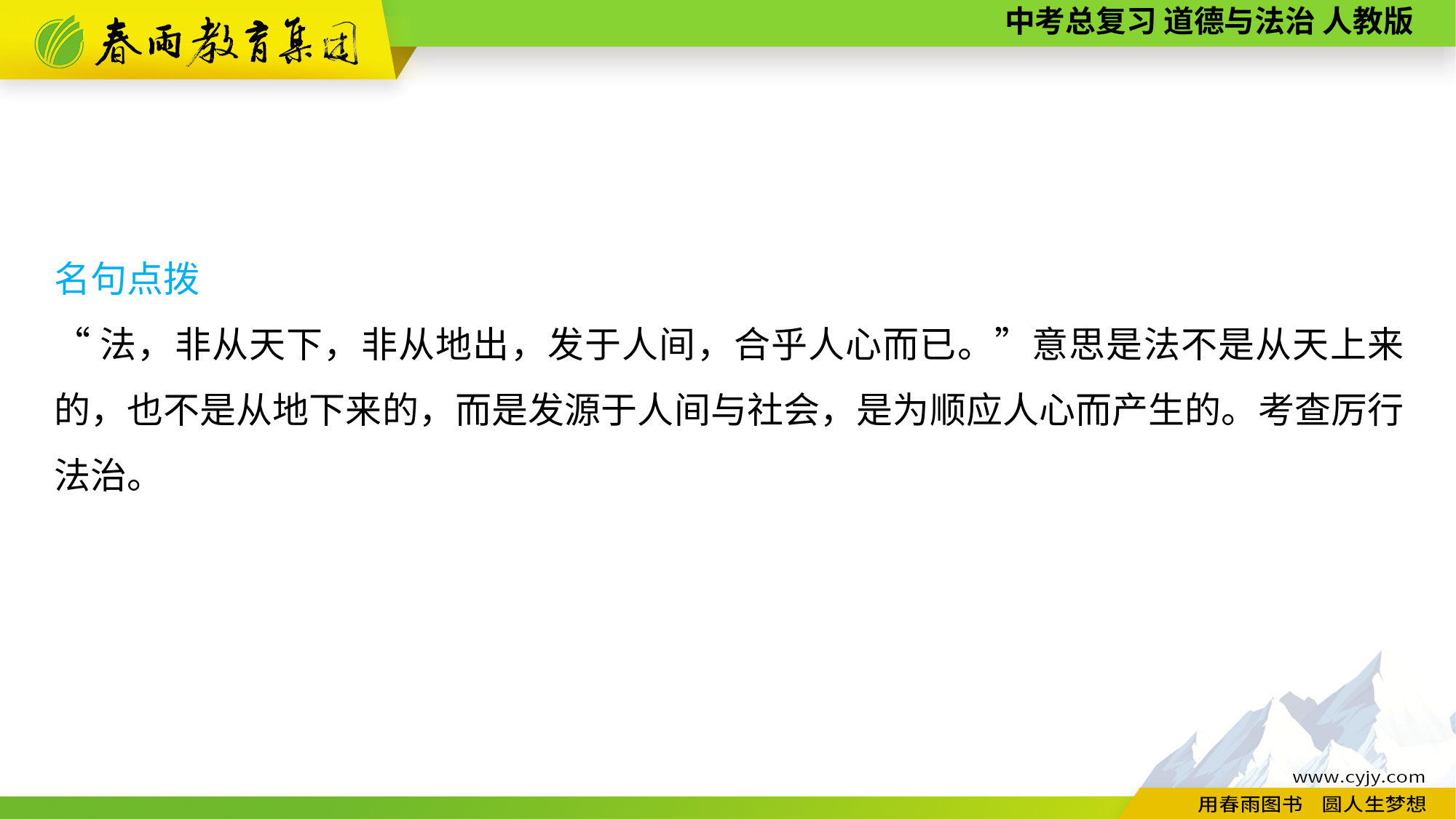

名句点拨
“法，非从天下，非从地出，发于人间，合乎人心而已。”意思是法不是从天上来的，也不是从地下来的，而是发源于人间与社会，是为顺应人心而产生的。考查厉行法治。